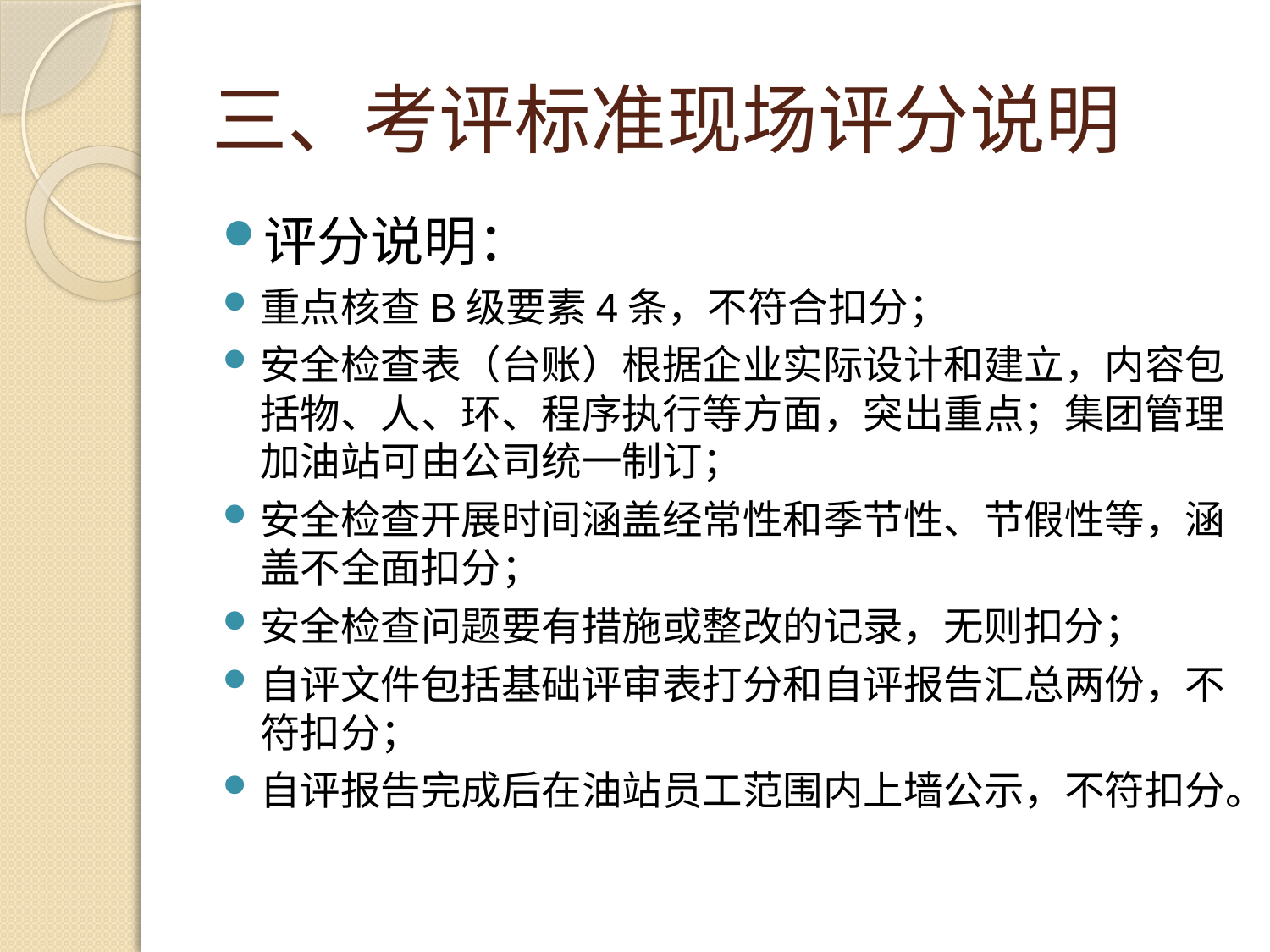

# 三、考评标准现场评分说明
评分说明：
重点核查B级要素4条，不符合扣分；
安全检查表（台账）根据企业实际设计和建立，内容包括物、人、环、程序执行等方面，突出重点；集团管理加油站可由公司统一制订；
安全检查开展时间涵盖经常性和季节性、节假性等，涵盖不全面扣分；
安全检查问题要有措施或整改的记录，无则扣分；
自评文件包括基础评审表打分和自评报告汇总两份，不符扣分；
自评报告完成后在油站员工范围内上墙公示，不符扣分。